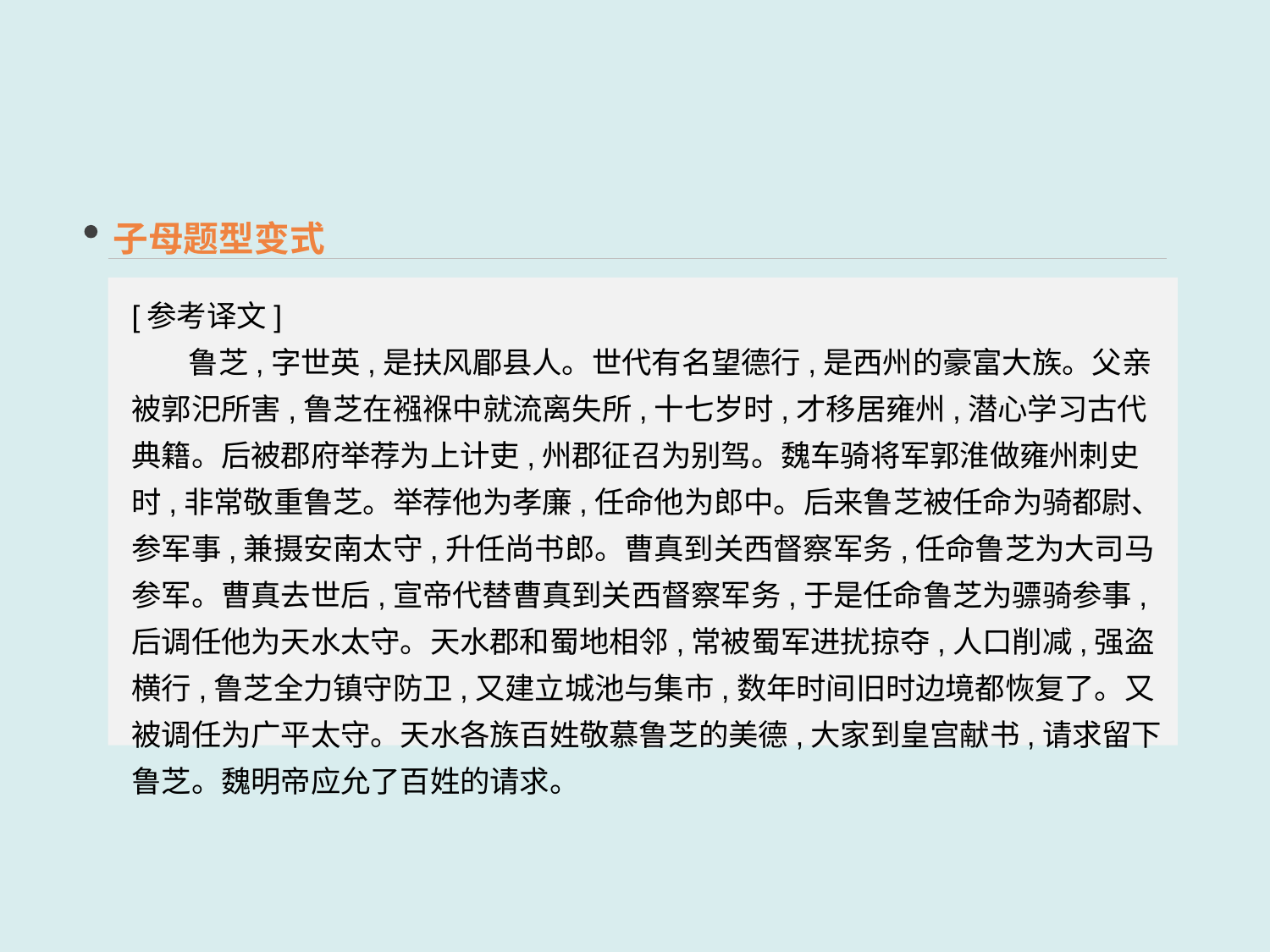

子母题型变式

[参考译文]
　    鲁芝,字世英,是扶风郿县人。世代有名望德行,是西州的豪富大族。父亲被郭汜所害,鲁芝在襁褓中就流离失所,十七岁时,才移居雍州,潜心学习古代典籍。后被郡府举荐为上计吏,州郡征召为别驾。魏车骑将军郭淮做雍州刺史时,非常敬重鲁芝。举荐他为孝廉,任命他为郎中。后来鲁芝被任命为骑都尉、参军事,兼摄安南太守,升任尚书郎。曹真到关西督察军务,任命鲁芝为大司马参军。曹真去世后,宣帝代替曹真到关西督察军务,于是任命鲁芝为骠骑参事,后调任他为天水太守。天水郡和蜀地相邻,常被蜀军进扰掠夺,人口削减,强盗横行,鲁芝全力镇守防卫,又建立城池与集市,数年时间旧时边境都恢复了。又被调任为广平太守。天水各族百姓敬慕鲁芝的美德,大家到皇宫献书,请求留下鲁芝。魏明帝应允了百姓的请求。